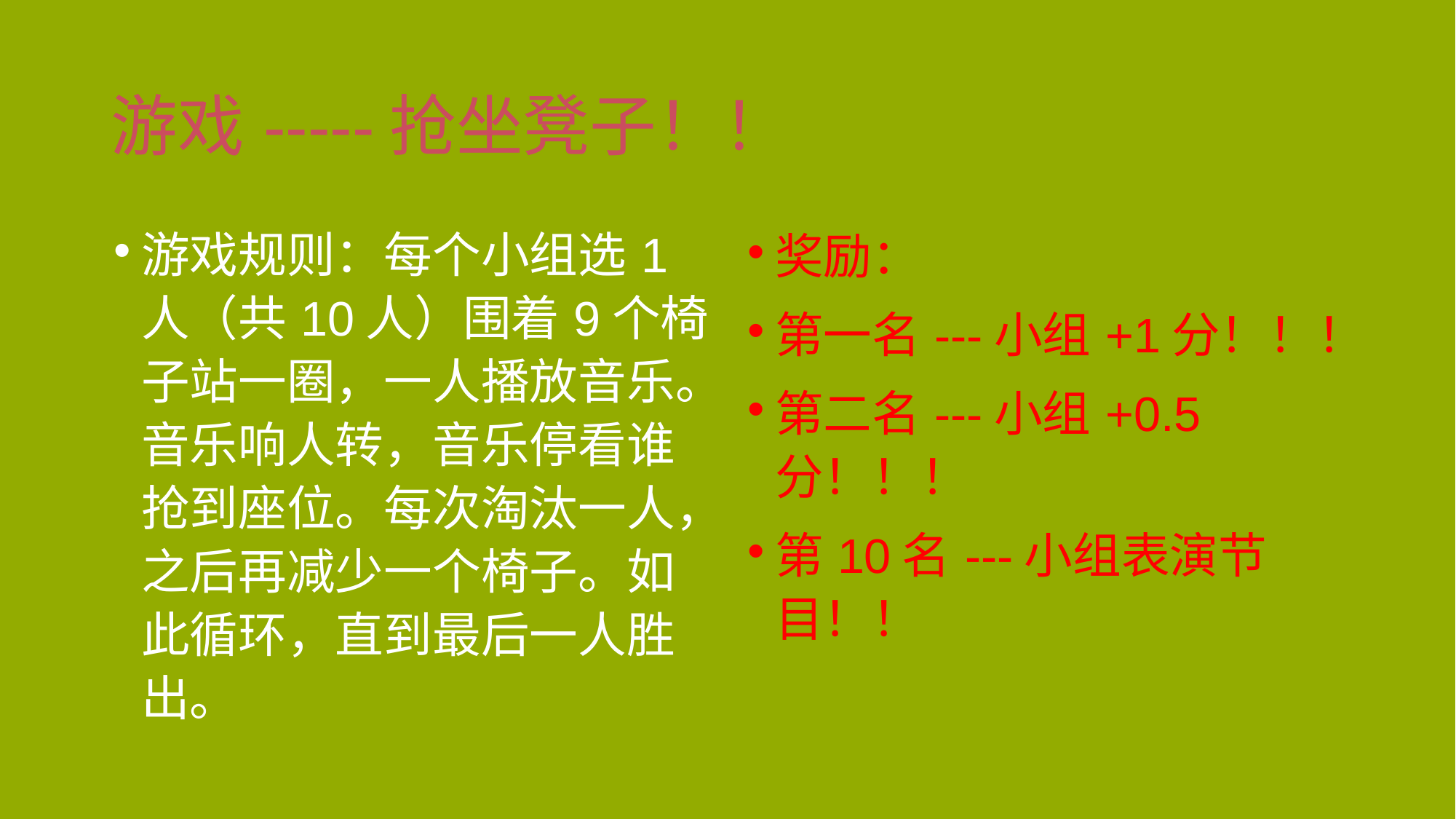

游戏-----抢坐凳子！！
游戏规则：每个小组选1人（共10人）围着9个椅子站一圈，一人播放音乐。音乐响人转，音乐停看谁抢到座位。每次淘汰一人，之后再减少一个椅子。如此循环，直到最后一人胜出。
奖励：
第一名---小组+1分！！！
第二名---小组+0.5分！！！
第10名---小组表演节目！！